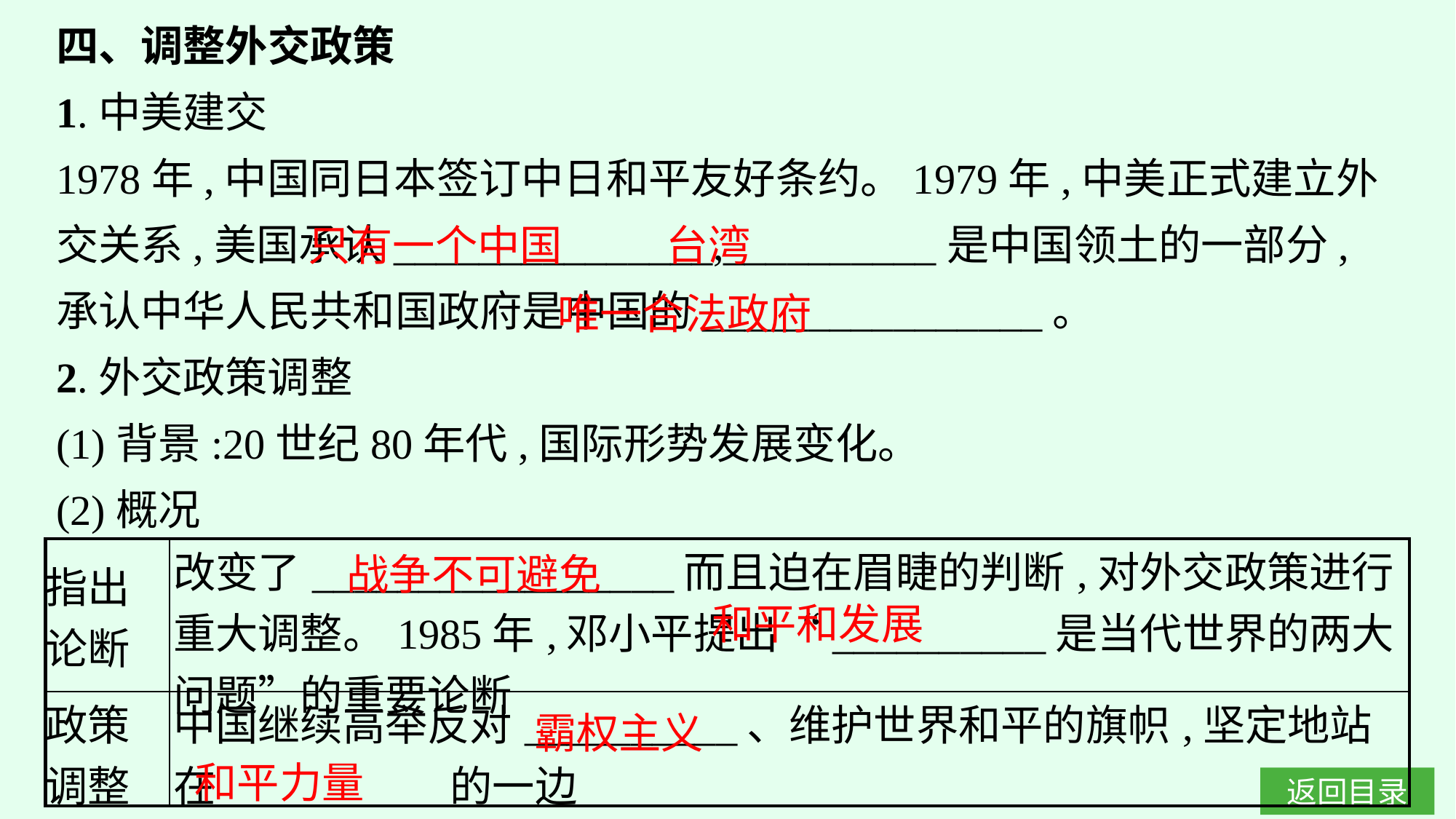

四、调整外交政策
1.中美建交
1978年,中国同日本签订中日和平友好条约。1979年,中美正式建立外交关系,美国承认_______________,__________是中国领土的一部分,承认中华人民共和国政府是中国的________________。
2.外交政策调整
(1)背景:20世纪80年代,国际形势发展变化。
(2)概况
只有一个中国
台湾
唯一合法政府
战争不可避免
| 指出 论断 | 改变了\_\_\_\_\_\_\_\_\_\_\_\_\_\_\_\_\_而且迫在眉睫的判断,对外交政策进行重大调整。1985年,邓小平提出“\_\_\_\_\_\_\_\_\_\_是当代世界的两大问题”的重要论断 |
| --- | --- |
| 政策 调整 | 中国继续高举反对\_\_\_\_\_\_\_\_\_\_、维护世界和平的旗帜,坚定地站在\_\_\_\_\_\_\_\_\_\_的一边 |
和平和发展
霸权主义
和平力量